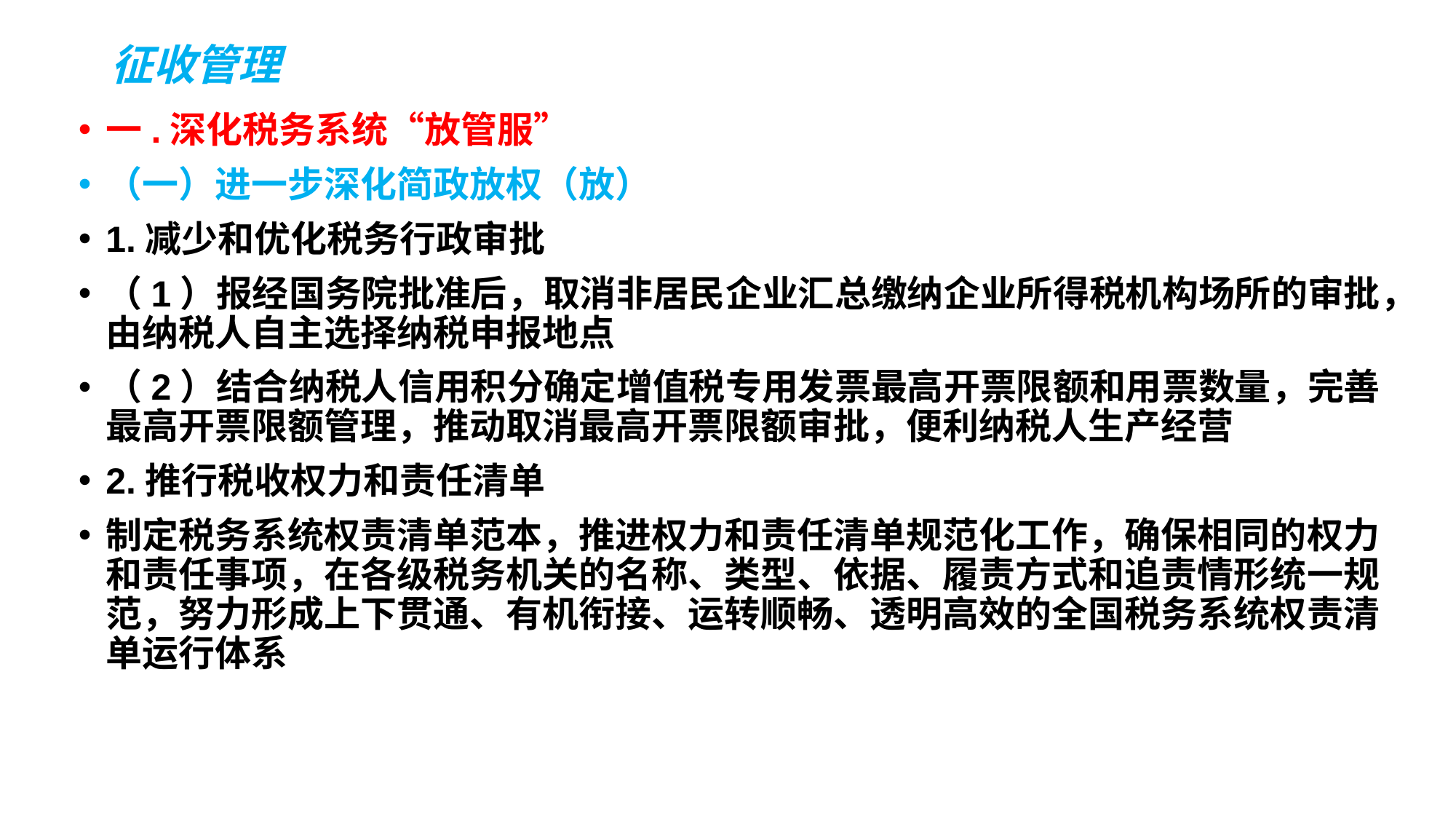

# 征收管理
一.深化税务系统“放管服”
（一）进一步深化简政放权（放）
1.减少和优化税务行政审批
（1）报经国务院批准后，取消非居民企业汇总缴纳企业所得税机构场所的审批，由纳税人自主选择纳税申报地点
（2）结合纳税人信用积分确定增值税专用发票最高开票限额和用票数量，完善最高开票限额管理，推动取消最高开票限额审批，便利纳税人生产经营
2.推行税收权力和责任清单
制定税务系统权责清单范本，推进权力和责任清单规范化工作，确保相同的权力和责任事项，在各级税务机关的名称、类型、依据、履责方式和追责情形统一规范，努力形成上下贯通、有机衔接、运转顺畅、透明高效的全国税务系统权责清单运行体系